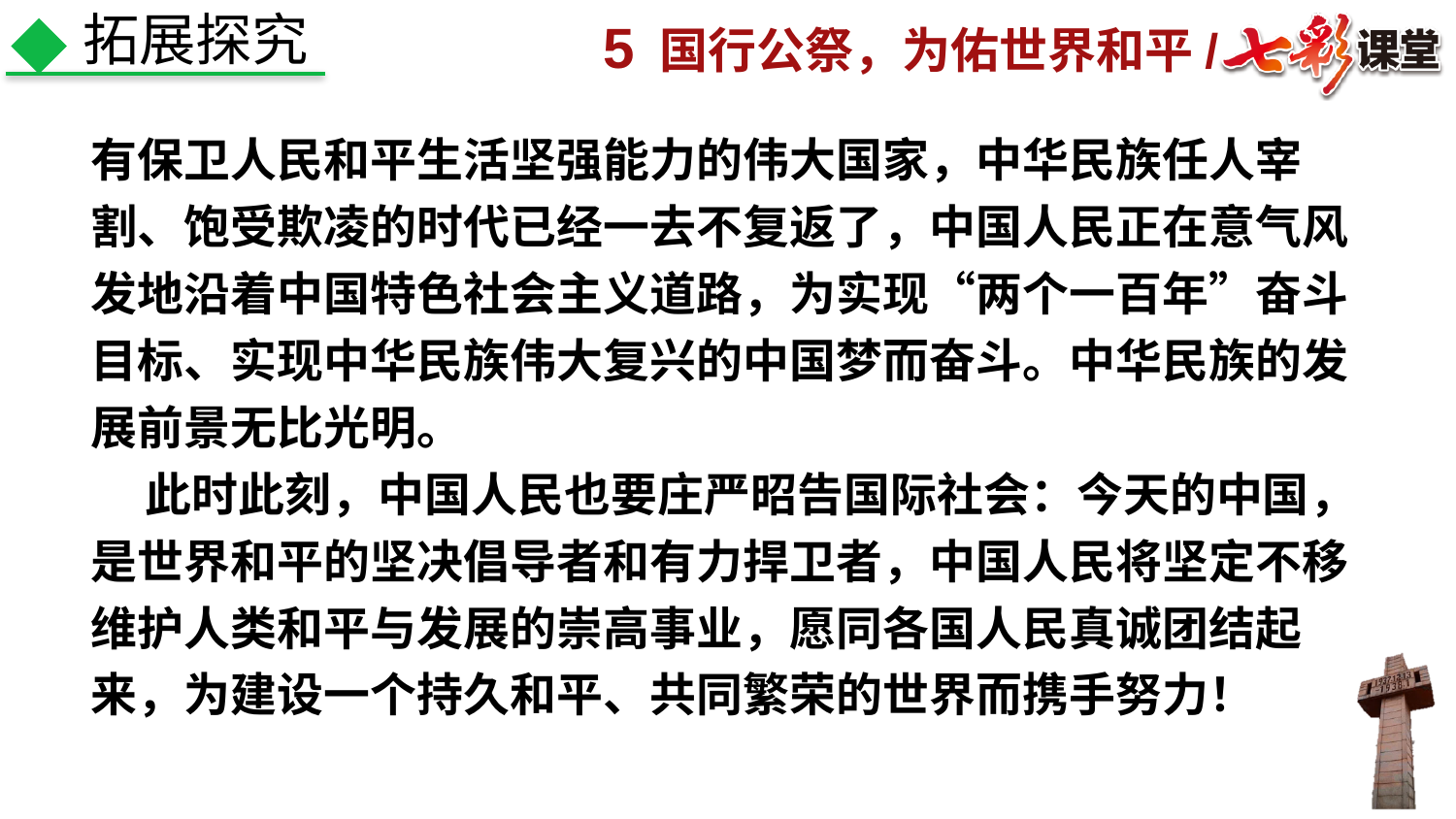

拓展探究

有保卫人民和平生活坚强能力的伟大国家，中华民族任人宰割、饱受欺凌的时代已经一去不复返了，中国人民正在意气风发地沿着中国特色社会主义道路，为实现“两个一百年”奋斗目标、实现中华民族伟大复兴的中国梦而奋斗。中华民族的发展前景无比光明。
    此时此刻，中国人民也要庄严昭告国际社会：今天的中国，是世界和平的坚决倡导者和有力捍卫者，中国人民将坚定不移维护人类和平与发展的崇高事业，愿同各国人民真诚团结起来，为建设一个持久和平、共同繁荣的世界而携手努力！